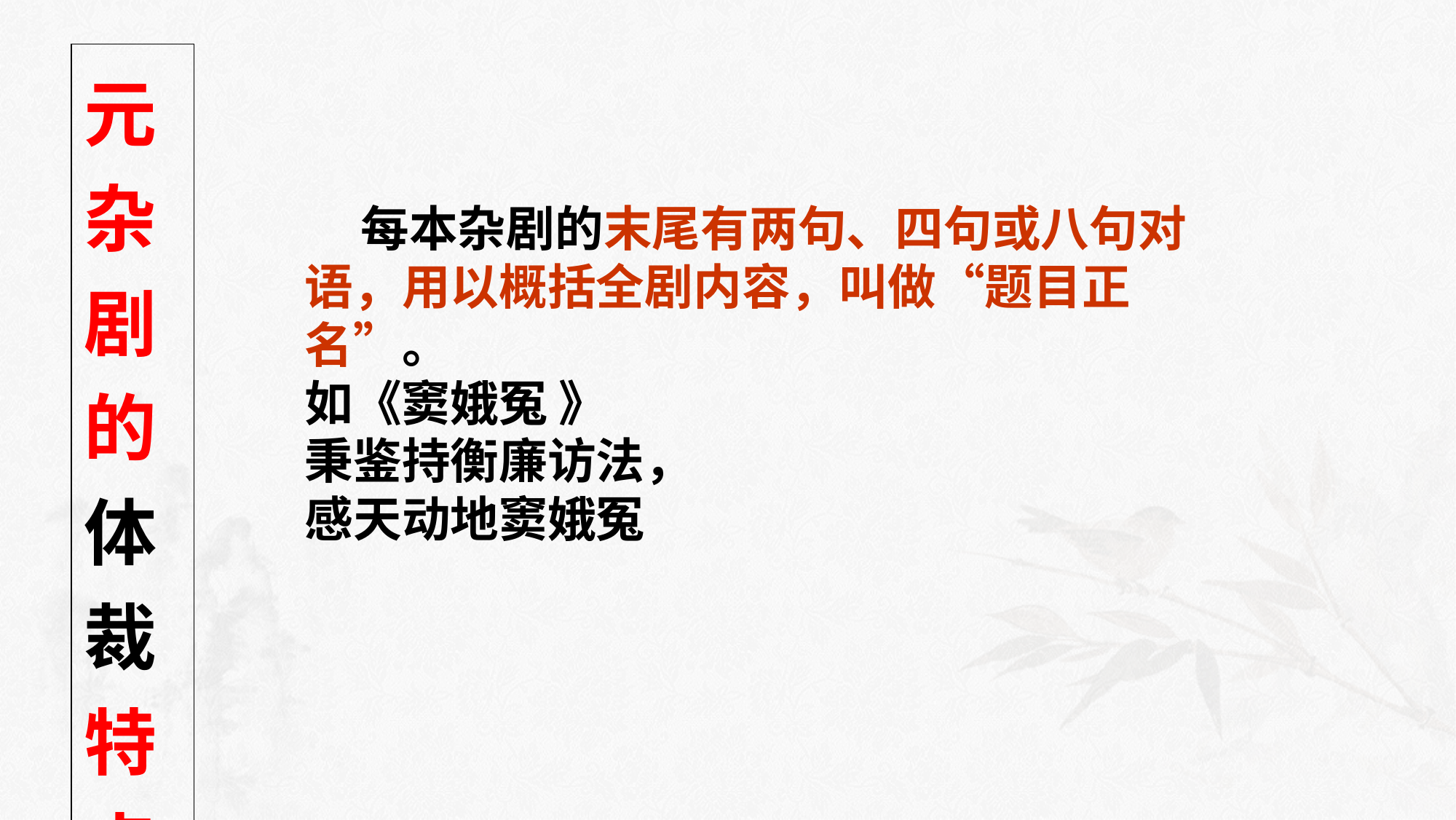

元杂剧的体裁特点
    每本杂剧的末尾有两句、四句或八句对语，用以概括全剧内容，叫做“题目正名”。
如《窦娥冤 》
秉鉴持衡廉访法，
感天动地窦娥冤